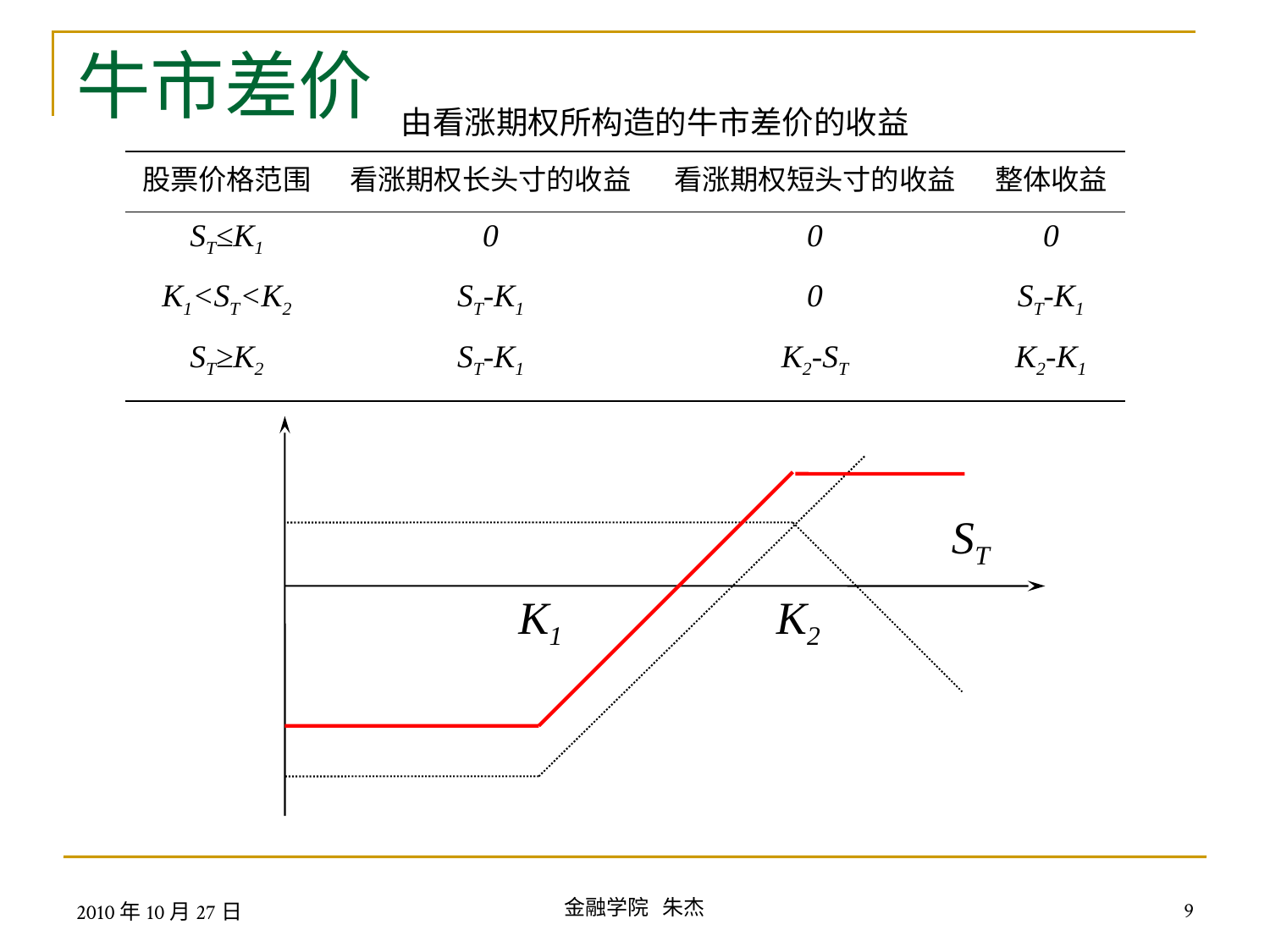

牛市差价

由看涨期权所构造的牛市差价的收益

| 股票价格范围 | 看涨期权长头寸的收益 | 看涨期权短头寸的收益 | 整体收益 |
| --- | --- | --- | --- |
| ST≤K1 | 0 | 0 | 0 |
| K1<ST<K2 | ST-K1 | 0 | ST-K1 |
| ST≥K2 | ST-K1 | K2-ST | K2-K1 |

ST

K1
K2

2010年10月27日
9
金融学院   朱杰